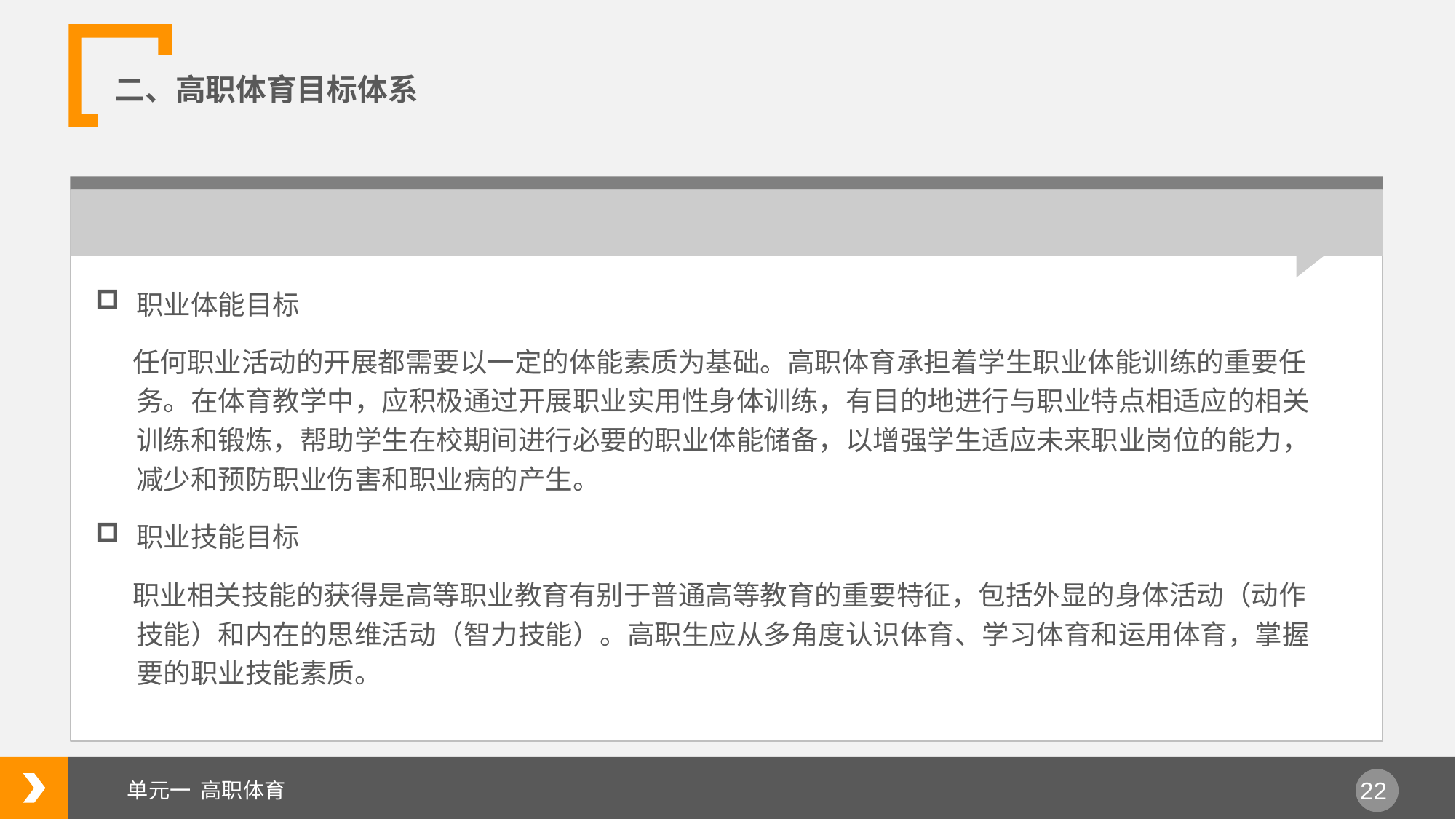

二、高职体育目标体系

职业体能目标
     任何职业活动的开展都需要以一定的体能素质为基础。高职体育承担着学生职业体能训练的重要任务。在体育教学中，应积极通过开展职业实用性身体训练，有目的地进行与职业特点相适应的相关训练和锻炼，帮助学生在校期间进行必要的职业体能储备，以增强学生适应未来职业岗位的能力，减少和预防职业伤害和职业病的产生。
职业技能目标
     职业相关技能的获得是高等职业教育有别于普通高等教育的重要特征，包括外显的身体活动（动作技能）和内在的思维活动（智力技能）。高职生应从多角度认识体育、学习体育和运用体育，掌握要的职业技能素质。
单元一  高职体育